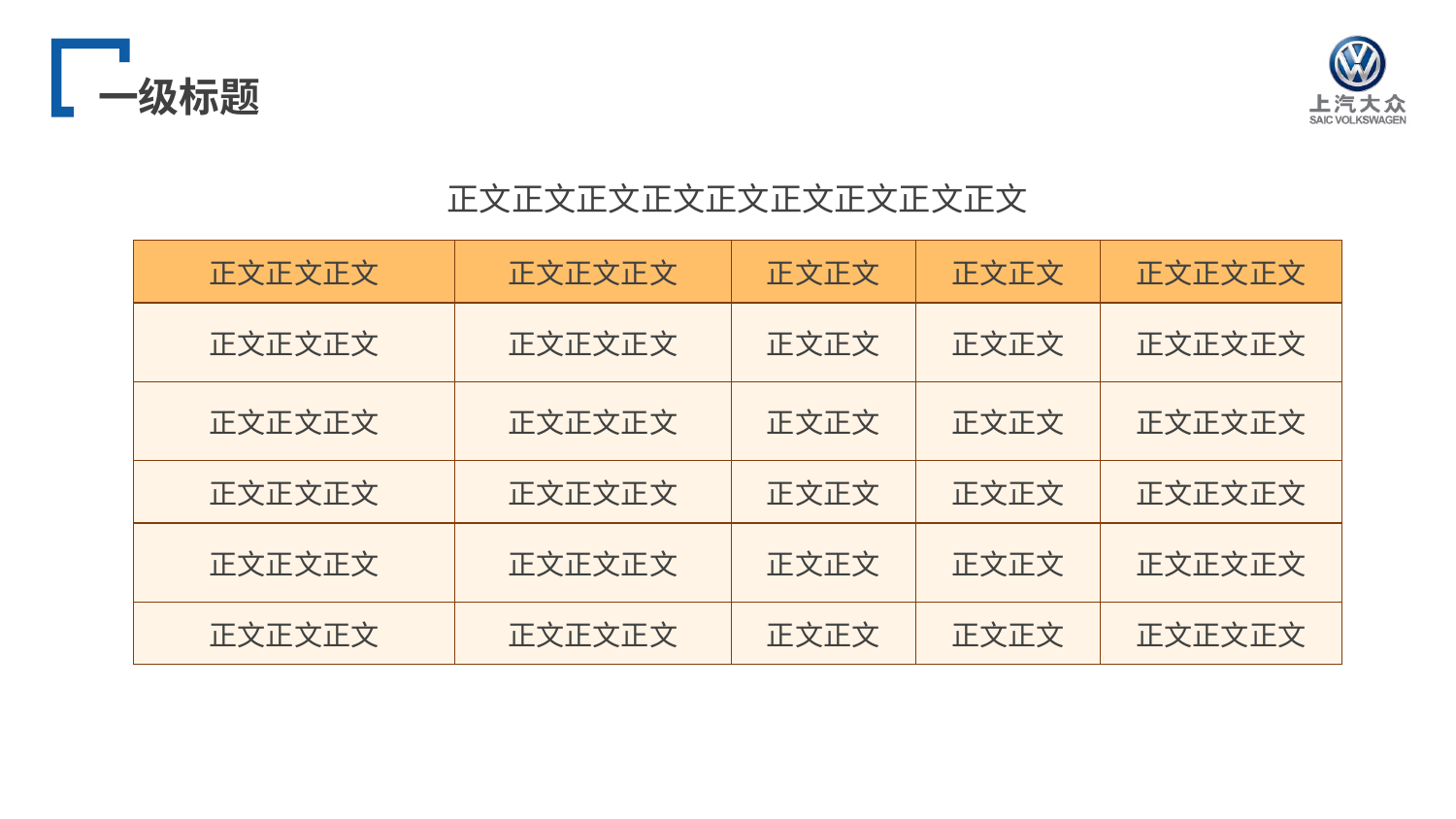

# 一级标题
正文正文正文正文正文正文正文正文正文
| 正文正文正文 | 正文正文正文 | 正文正文 | 正文正文 | 正文正文正文 |
| --- | --- | --- | --- | --- |
| 正文正文正文 | 正文正文正文 | 正文正文 | 正文正文 | 正文正文正文 |
| 正文正文正文 | 正文正文正文 | 正文正文 | 正文正文 | 正文正文正文 |
| 正文正文正文 | 正文正文正文 | 正文正文 | 正文正文 | 正文正文正文 |
| 正文正文正文 | 正文正文正文 | 正文正文 | 正文正文 | 正文正文正文 |
| 正文正文正文 | 正文正文正文 | 正文正文 | 正文正文 | 正文正文正文 |